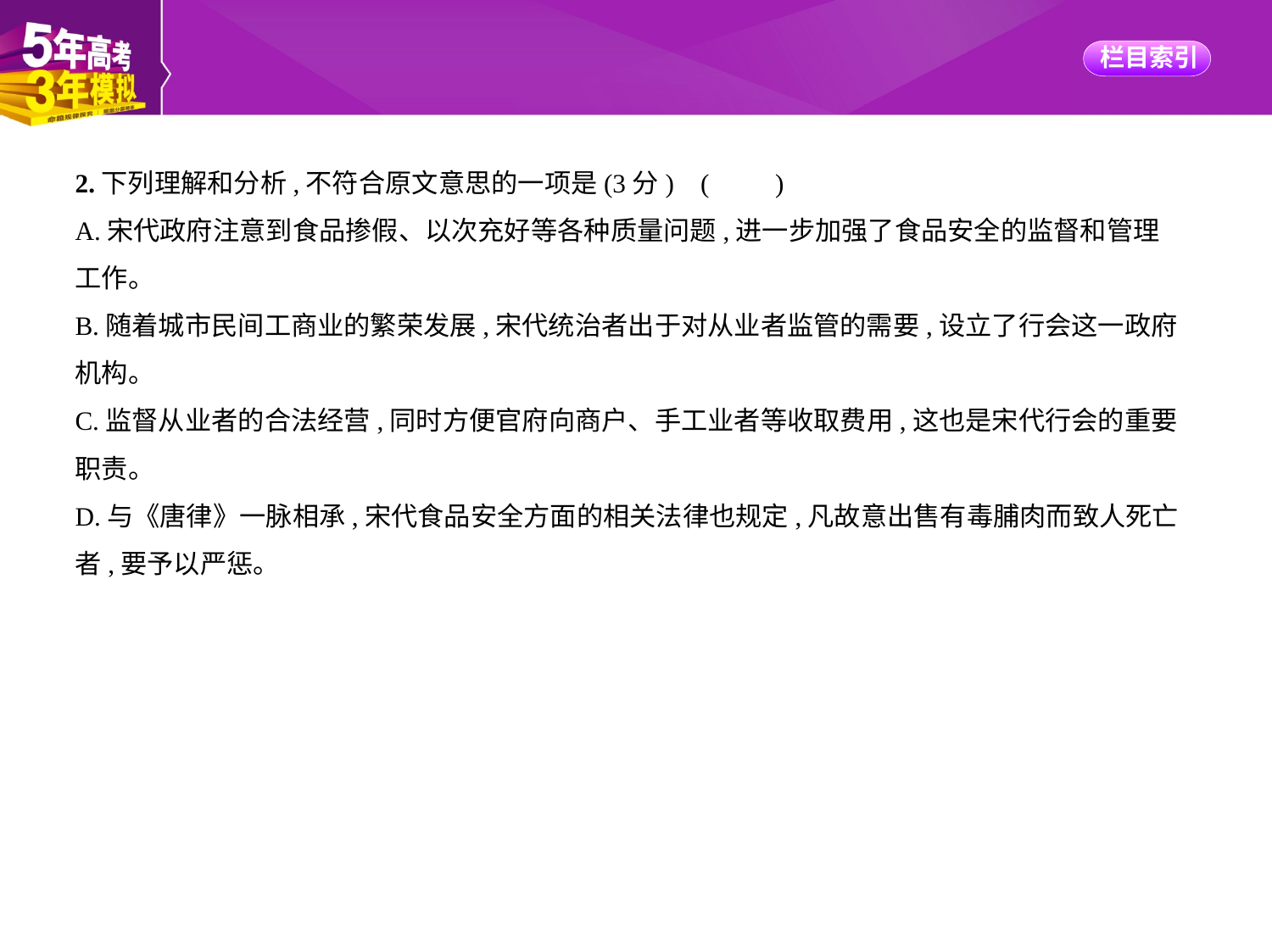

2.下列理解和分析,不符合原文意思的一项是(3分) (　　)
A.宋代政府注意到食品掺假、以次充好等各种质量问题,进一步加强了食品安全的监督和管理
工作。
B.随着城市民间工商业的繁荣发展,宋代统治者出于对从业者监管的需要,设立了行会这一政府
机构。
C.监督从业者的合法经营,同时方便官府向商户、手工业者等收取费用,这也是宋代行会的重要
职责。
D.与《唐律》一脉相承,宋代食品安全方面的相关法律也规定,凡故意出售有毒脯肉而致人死亡
者,要予以严惩。